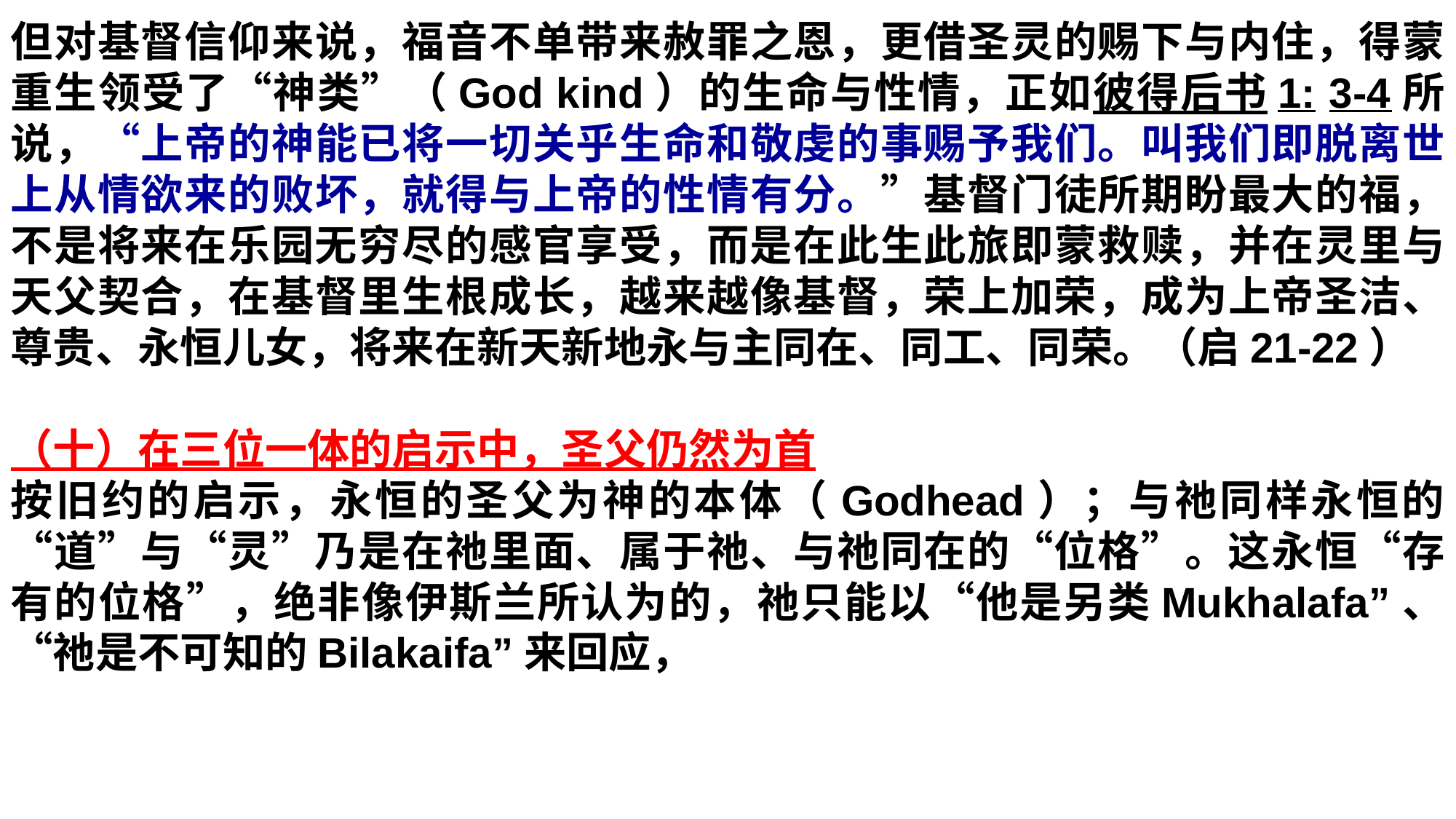

但对基督信仰来说，福音不单带来赦罪之恩，更借圣灵的赐下与内住，得蒙重生领受了“神类”（God kind）的生命与性情，正如彼得后书1: 3-4所说，“上帝的神能已将一切关乎生命和敬虔的事赐予我们。叫我们即脱离世上从情欲来的败坏，就得与上帝的性情有分。”基督门徒所期盼最大的福，不是将来在乐园无穷尽的感官享受，而是在此生此旅即蒙救赎，并在灵里与天父契合，在基督里生根成长，越来越像基督，荣上加荣，成为上帝圣洁、尊贵、永恒儿女，将来在新天新地永与主同在、同工、同荣。（启21-22）

（十）在三位一体的启示中，圣父仍然为首
按旧约的启示，永恒的圣父为神的本体（Godhead）；与祂同样永恒的“道”与“灵”乃是在祂里面、属于祂、与祂同在的“位格”。这永恒“存有的位格”，绝非像伊斯兰所认为的，祂只能以“他是另类Mukhalafa”、“祂是不可知的Bilakaifa”来回应，